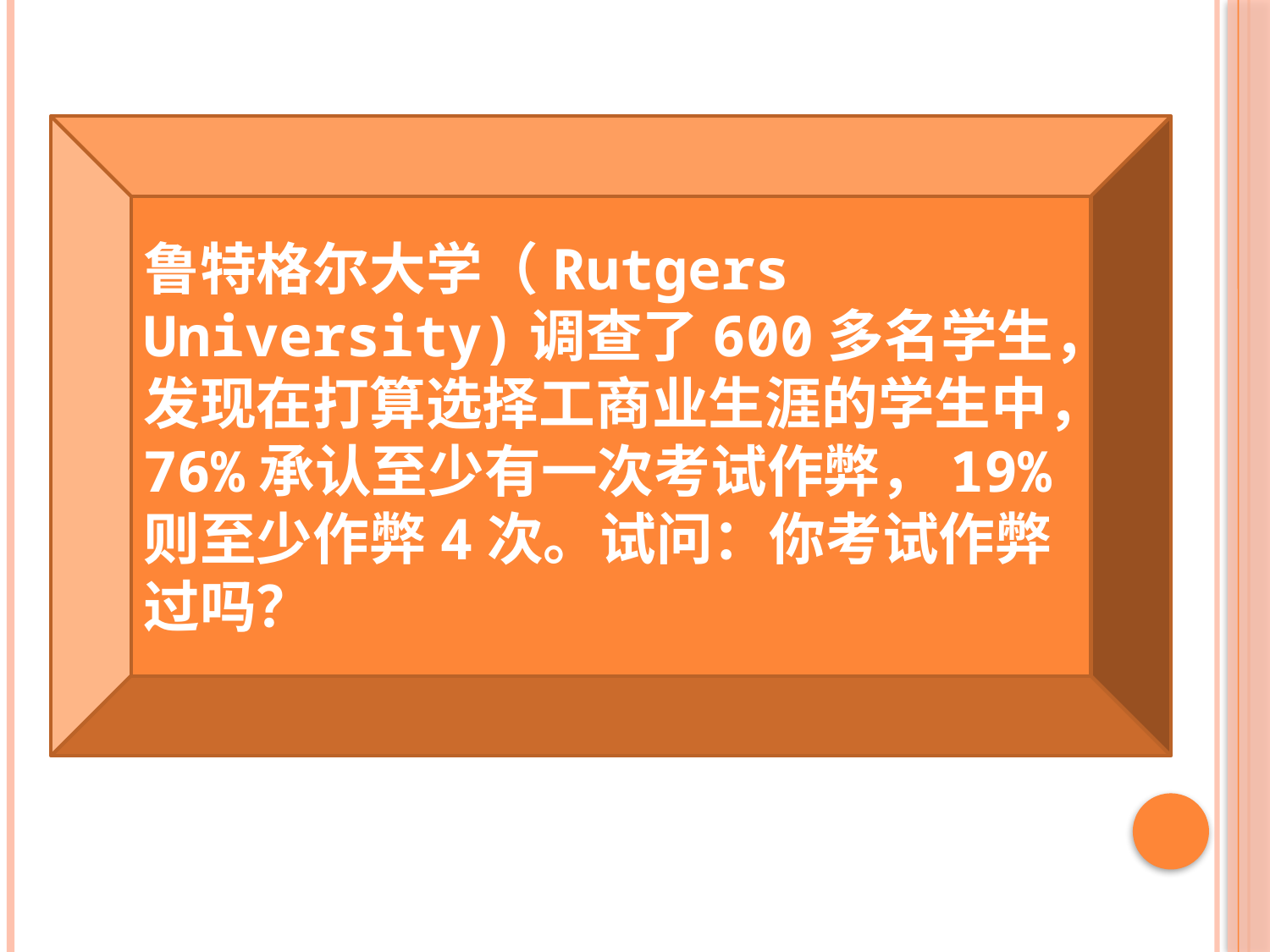

鲁特格尔大学（Rutgers University)调查了600多名学生，发现在打算选择工商业生涯的学生中，76%承认至少有一次考试作弊，19%则至少作弊4次。试问：你考试作弊过吗？